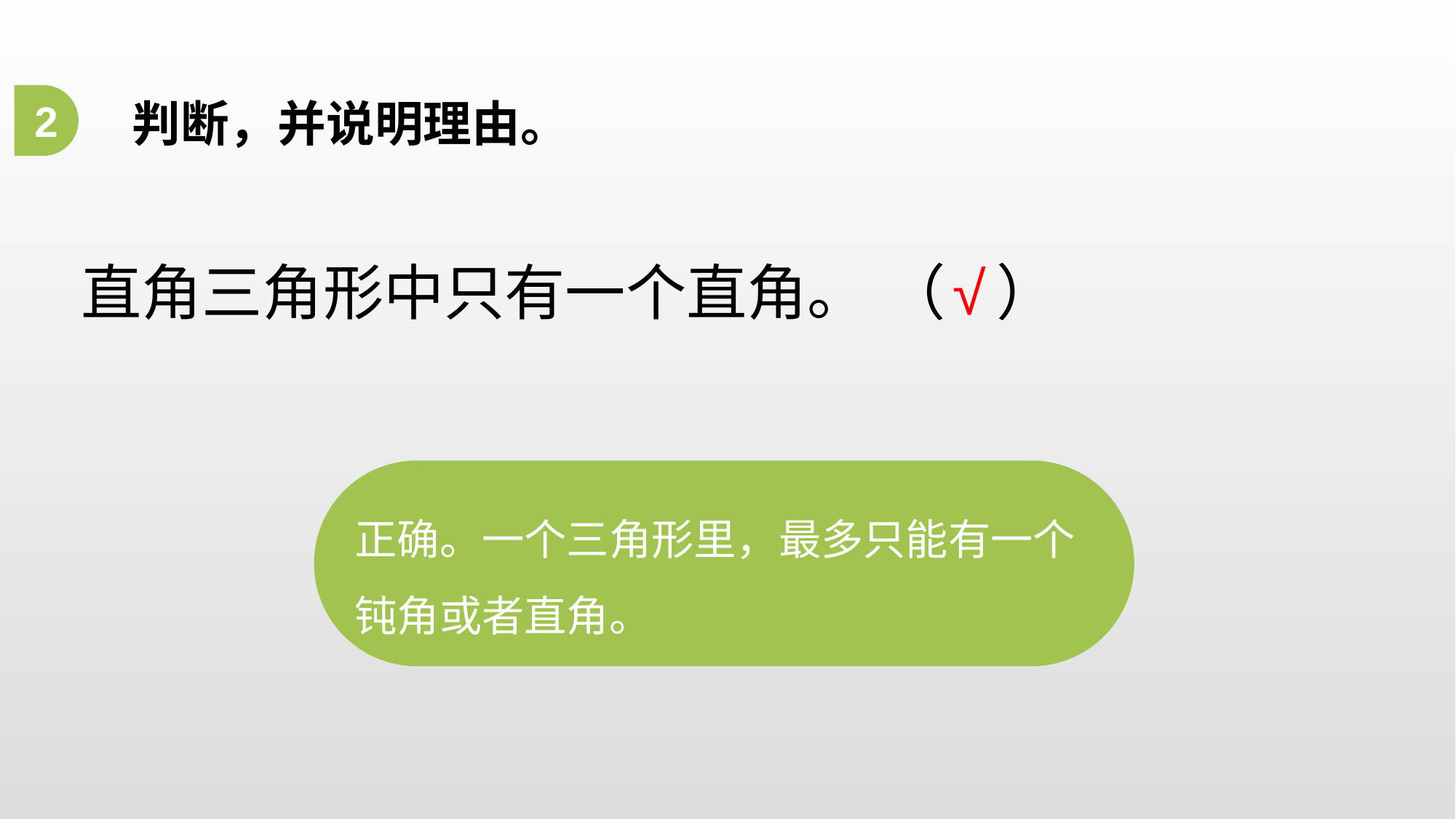

2
判断，并说明理由。
直角三角形中只有一个直角。 （   ）
√
正确。一个三角形里，最多只能有一个钝角或者直角。